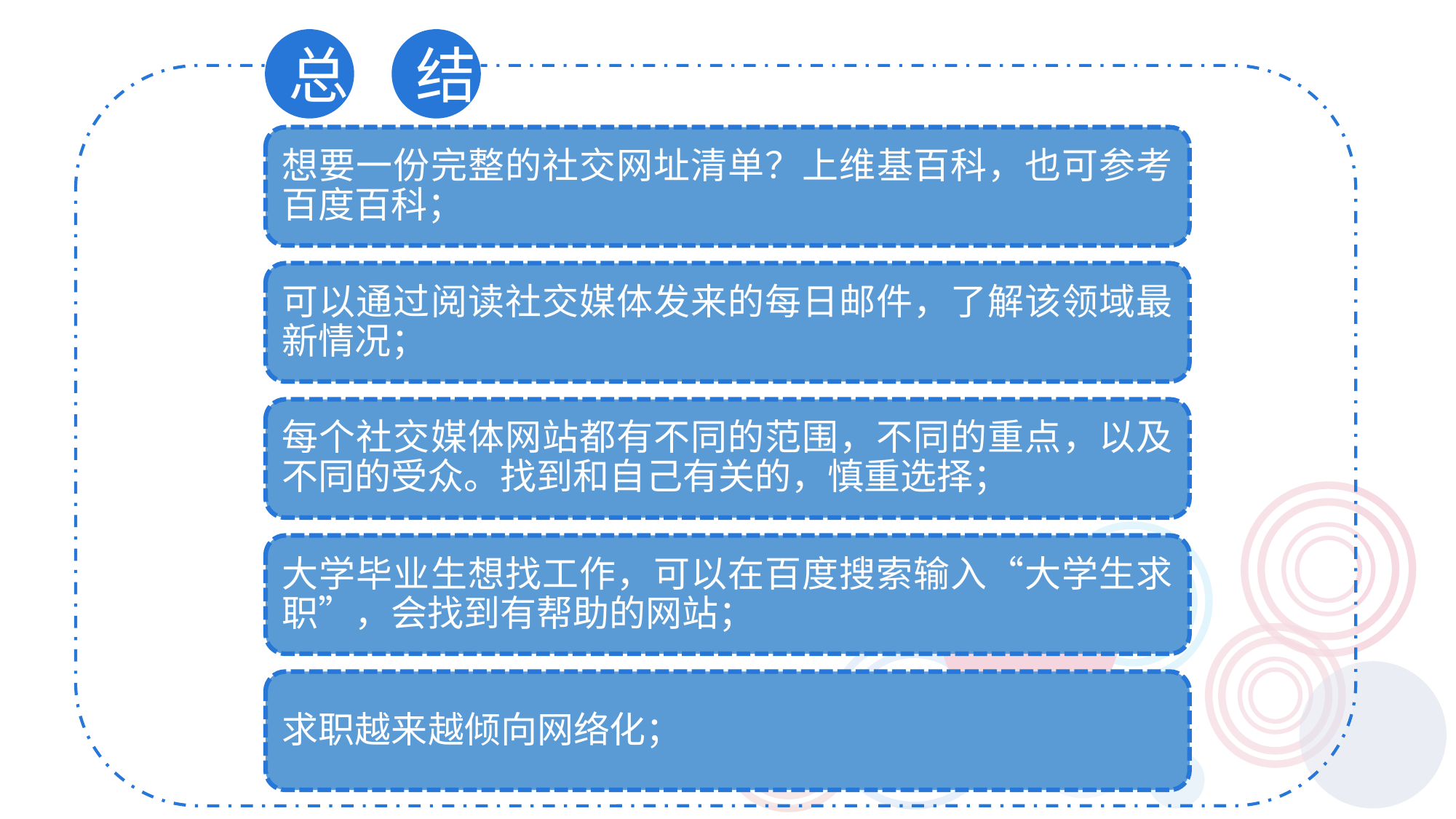

总
结

想要一份完整的社交网址清单？上维基百科，也可参考百度百科；
可以通过阅读社交媒体发来的每日邮件，了解该领域最新情况；
每个社交媒体网站都有不同的范围，不同的重点，以及不同的受众。找到和自己有关的，慎重选择；
大学毕业生想找工作，可以在百度搜索输入“大学生求职”，会找到有帮助的网站；
求职越来越倾向网络化；